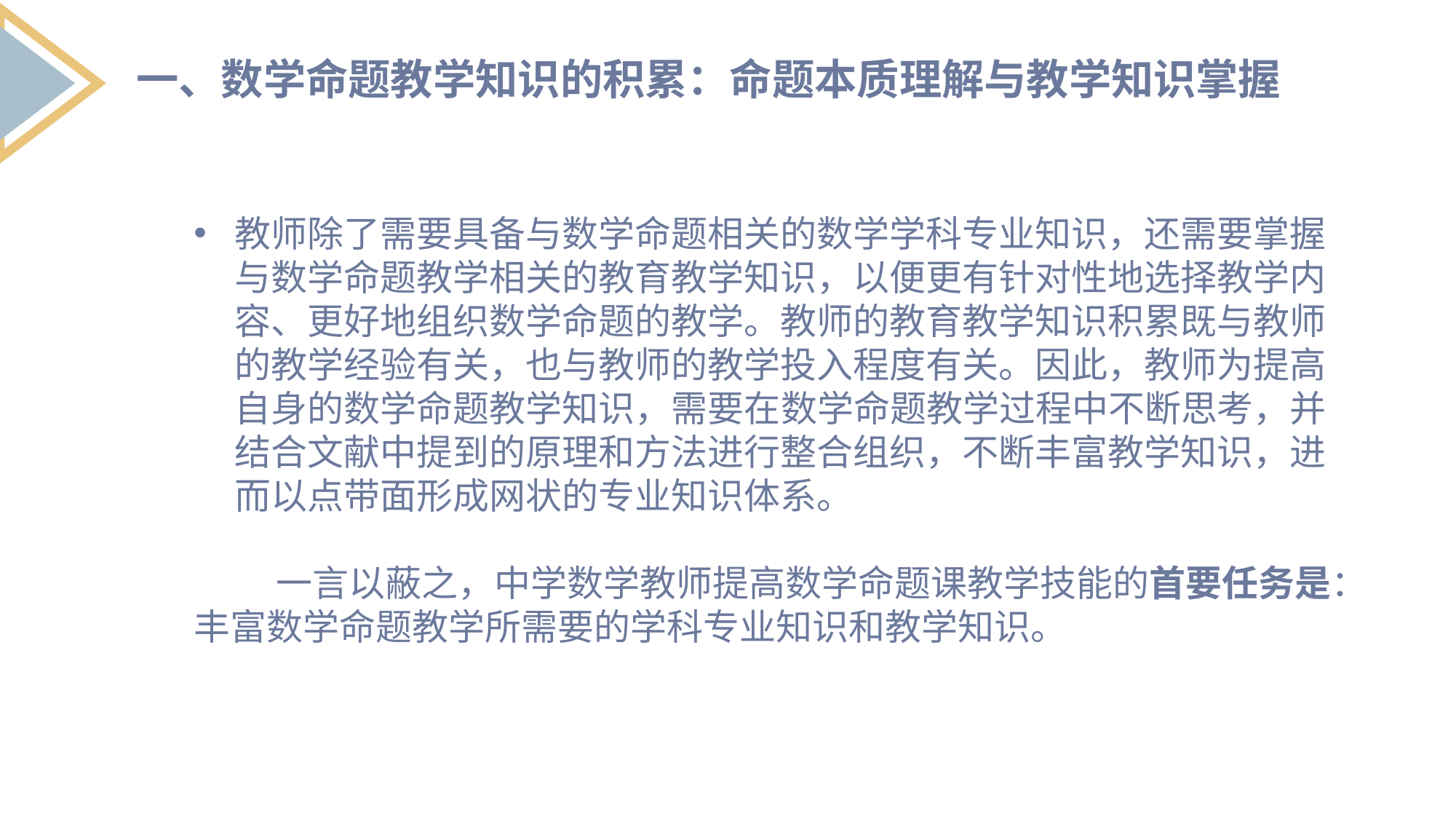

一、数学命题教学知识的积累：命题本质理解与教学知识掌握
教师除了需要具备与数学命题相关的数学学科专业知识，还需要掌握与数学命题教学相关的教育教学知识，以便更有针对性地选择教学内容、更好地组织数学命题的教学。教师的教育教学知识积累既与教师的教学经验有关，也与教师的教学投入程度有关。因此，教师为提高自身的数学命题教学知识，需要在数学命题教学过程中不断思考，并结合文献中提到的原理和方法进行整合组织，不断丰富教学知识，进而以点带面形成网状的专业知识体系。

         一言以蔽之，中学数学教师提高数学命题课教学技能的首要任务是：丰富数学命题教学所需要的学科专业知识和教学知识。